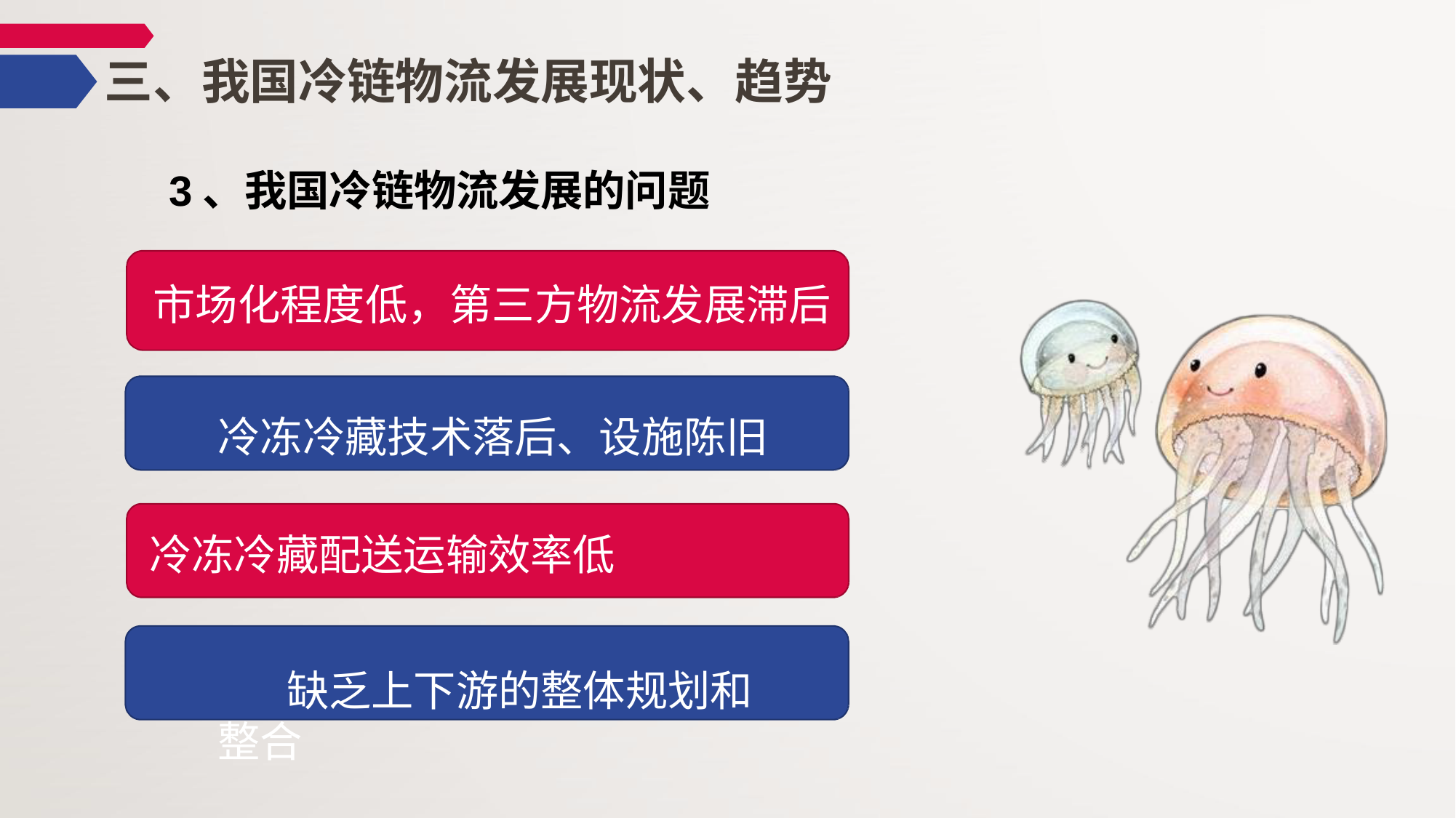

# 三、我国冷链物流发展现状、趋势
3、我国冷链物流发展的问题

市场化程度低，第三方物流发展滞后
冷冻冷藏技术落后、设施陈旧 冷冻冷藏配送运输效率低

缺乏上下游的整体规划和整合